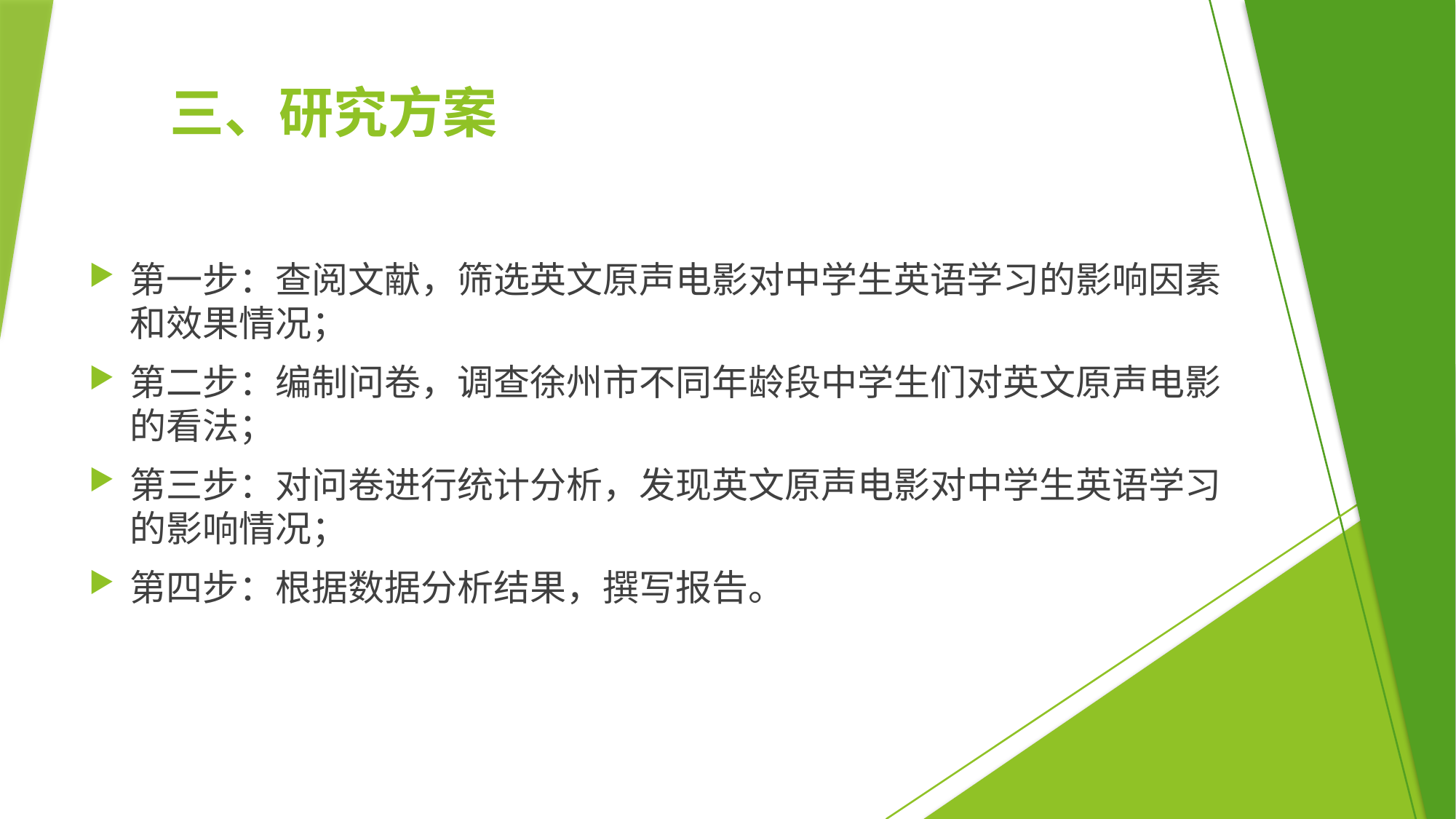

# 三、研究方案
第一步：查阅文献，筛选英文原声电影对中学生英语学习的影响因素和效果情况；
第二步：编制问卷，调查徐州市不同年龄段中学生们对英文原声电影的看法；
第三步：对问卷进行统计分析，发现英文原声电影对中学生英语学习的影响情况；
第四步：根据数据分析结果，撰写报告。